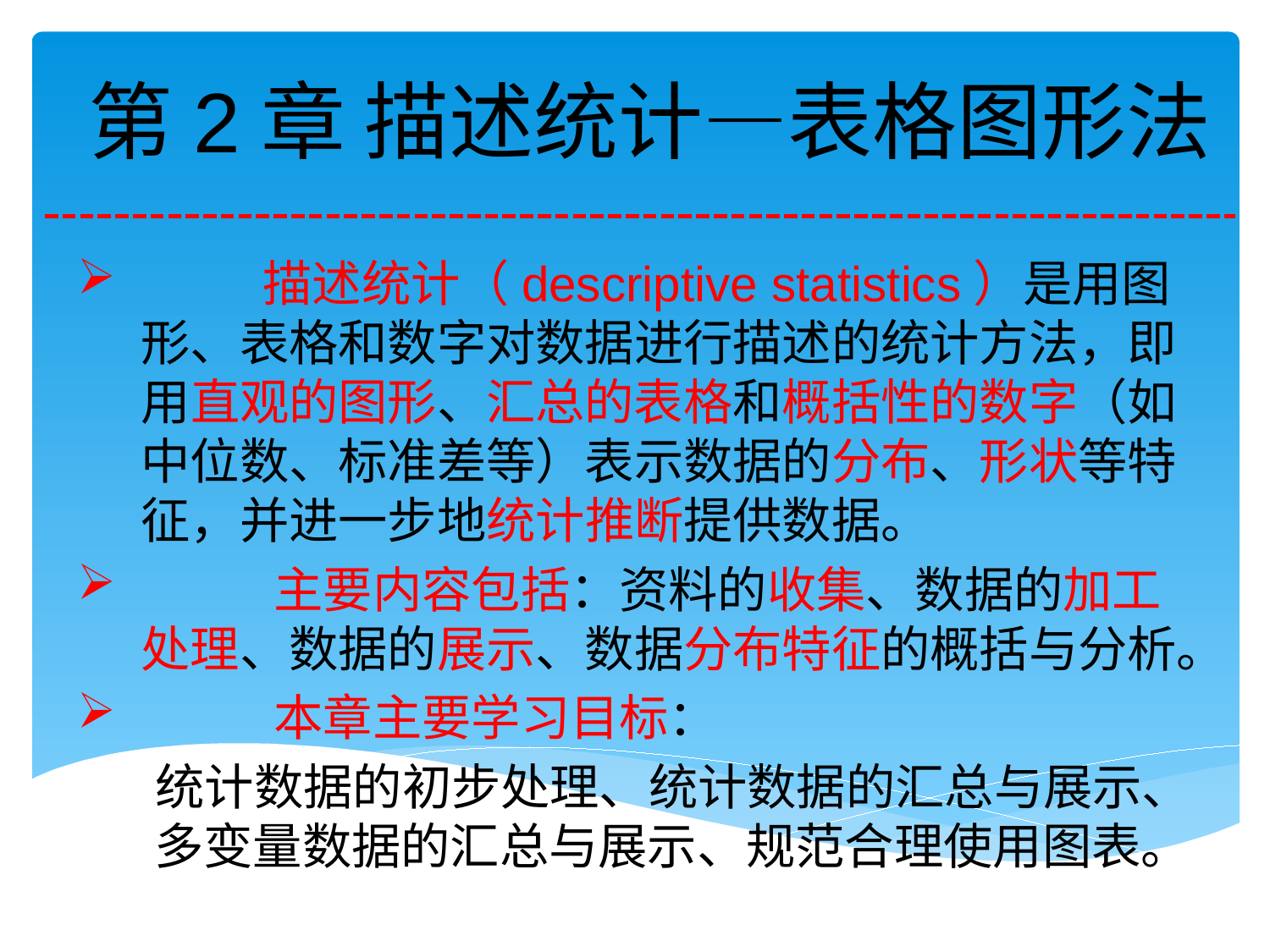

# 第2章 描述统计—表格图形法
          描述统计（descriptive statistics）是用图形、表格和数字对数据进行描述的统计方法，即用直观的图形、汇总的表格和概括性的数字（如中位数、标准差等）表示数据的分布、形状等特征，并进一步地统计推断提供数据。
           主要内容包括：资料的收集、数据的加工处理、数据的展示、数据分布特征的概括与分析。
           本章主要学习目标：
      统计数据的初步处理、统计数据的汇总与展示、        多变量数据的汇总与展示、规范合理使用图表。